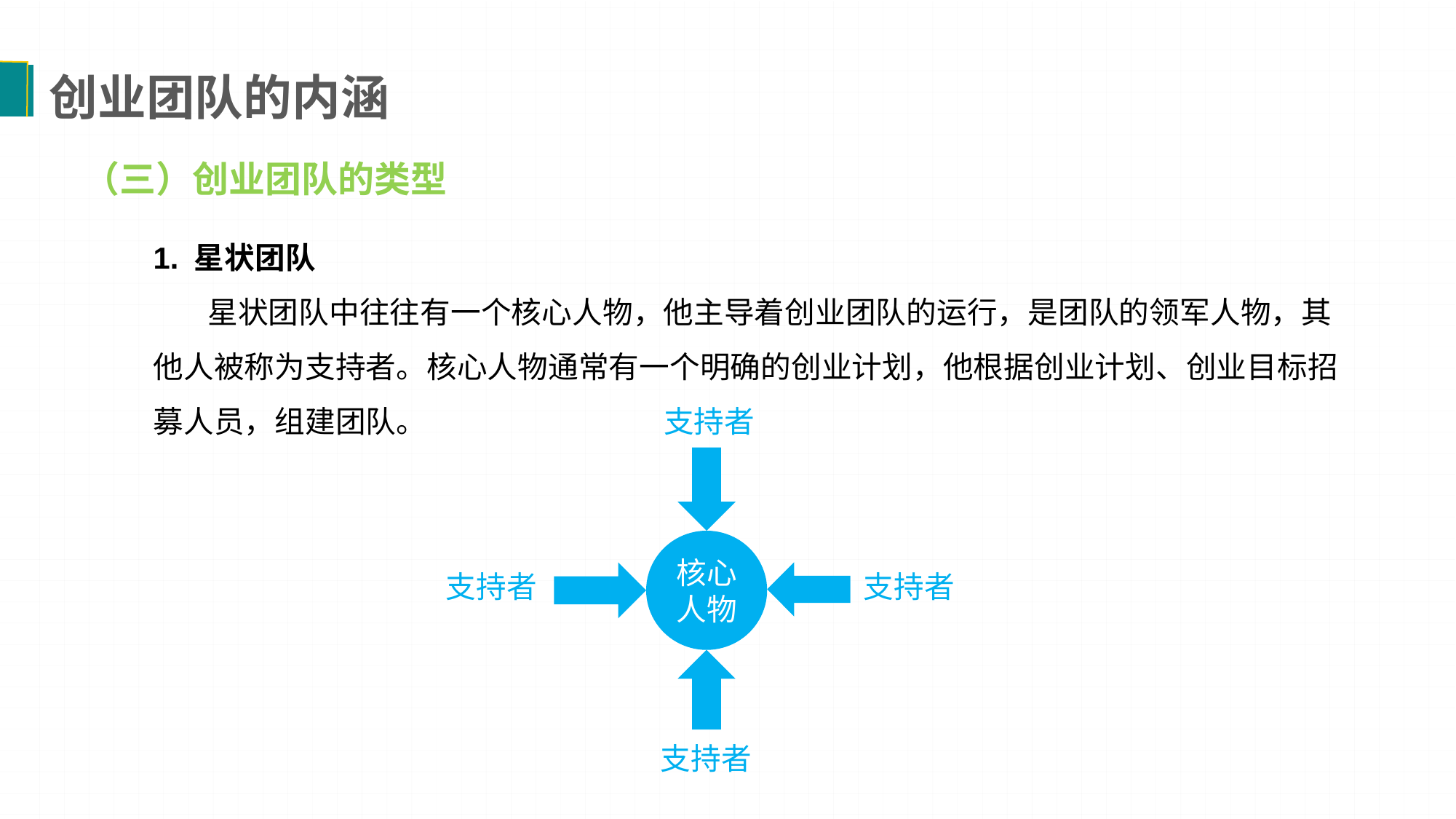

创业团队的内涵

（三）创业团队的类型
1. 星状团队
       星状团队中往往有一个核心人物，他主导着创业团队的运行，是团队的领军人物，其他人被称为支持者。核心人物通常有一个明确的创业计划，他根据创业计划、创业目标招募人员，组建团队。
支持者

核心人物

支持者
支持者
支持者